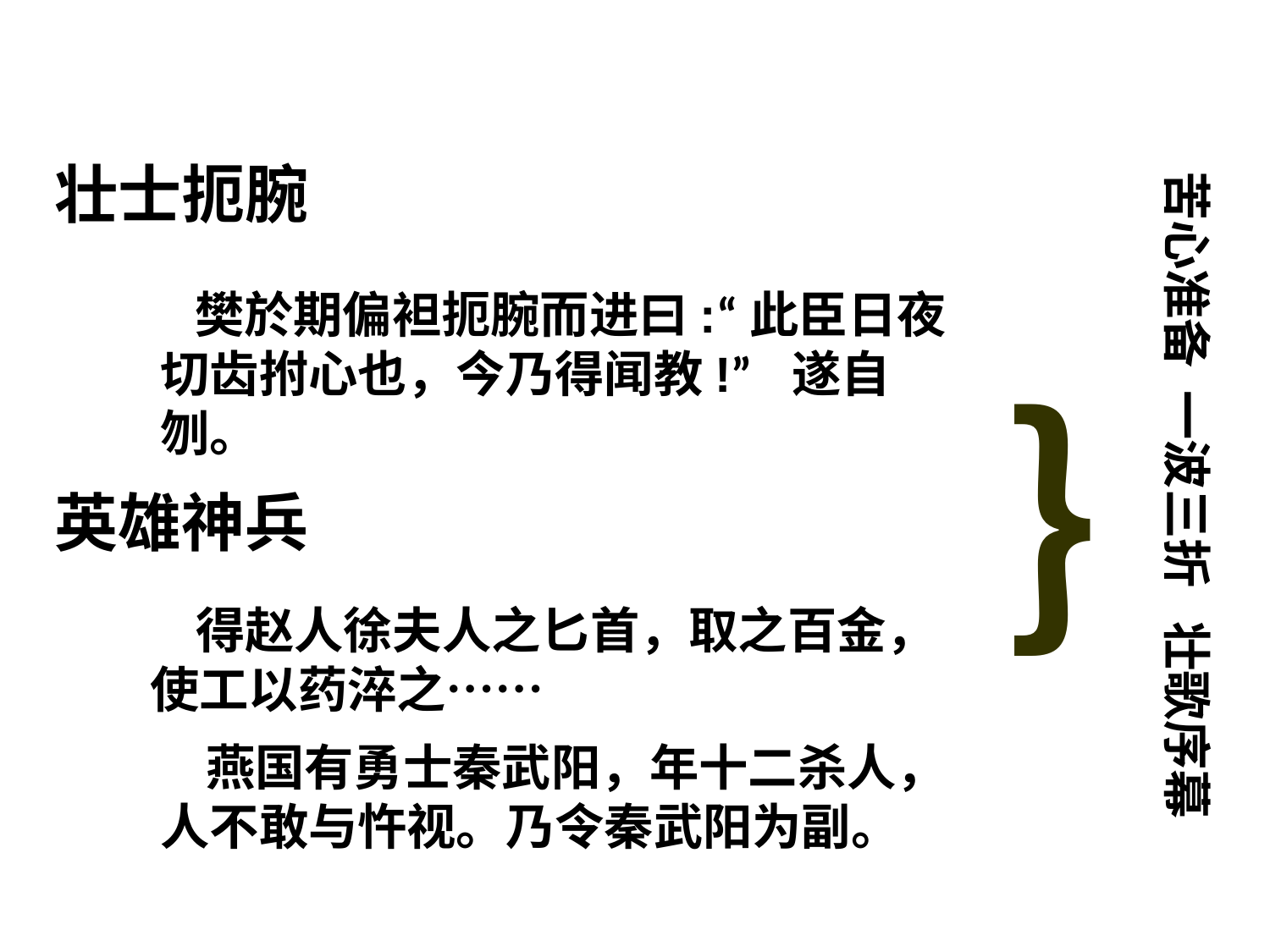

壮士扼腕
苦心准备  一波三折   壮歌序幕
  樊於期偏袒扼腕而进曰:“此臣日夜切齿拊心也，今乃得闻教!”  遂自刎。
｝
英雄神兵
   得赵人徐夫人之匕首，取之百金，使工以药淬之……
   燕国有勇士秦武阳，年十二杀人，人不敢与忤视。乃令秦武阳为副。